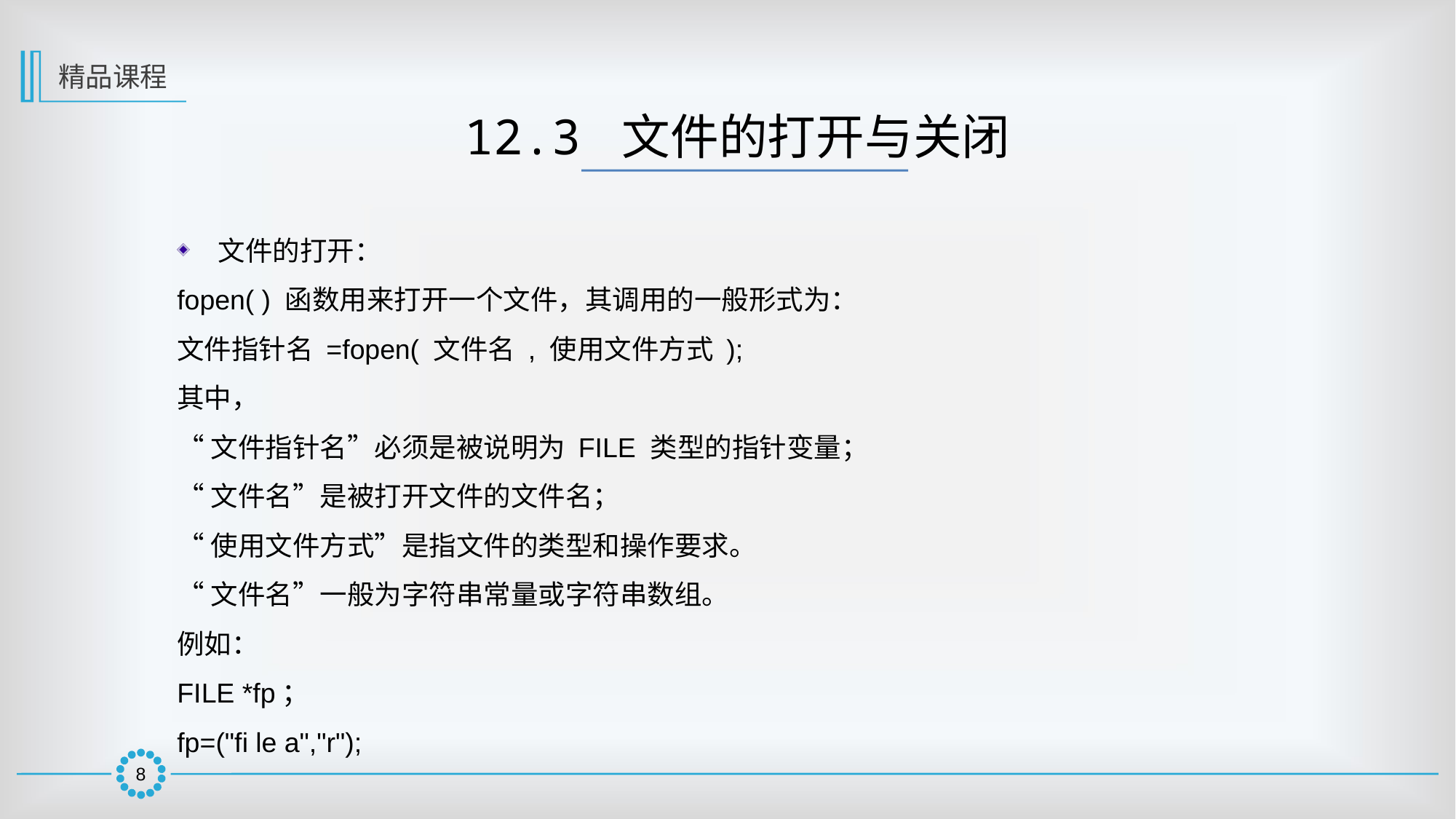

精品课程
12.3 文件的打开与关闭

文件的打开：
fopen( ) 函数用来打开一个文件，其调用的一般形式为：
文件指针名 =fopen( 文件名 , 使用文件方式 );
其中，
“文件指针名”必须是被说明为 FILE 类型的指针变量；
“文件名”是被打开文件的文件名；
“使用文件方式”是指文件的类型和操作要求。
“文件名”一般为字符串常量或字符串数组。
例如：
FILE *fp；
fp=("fi le a","r");

8